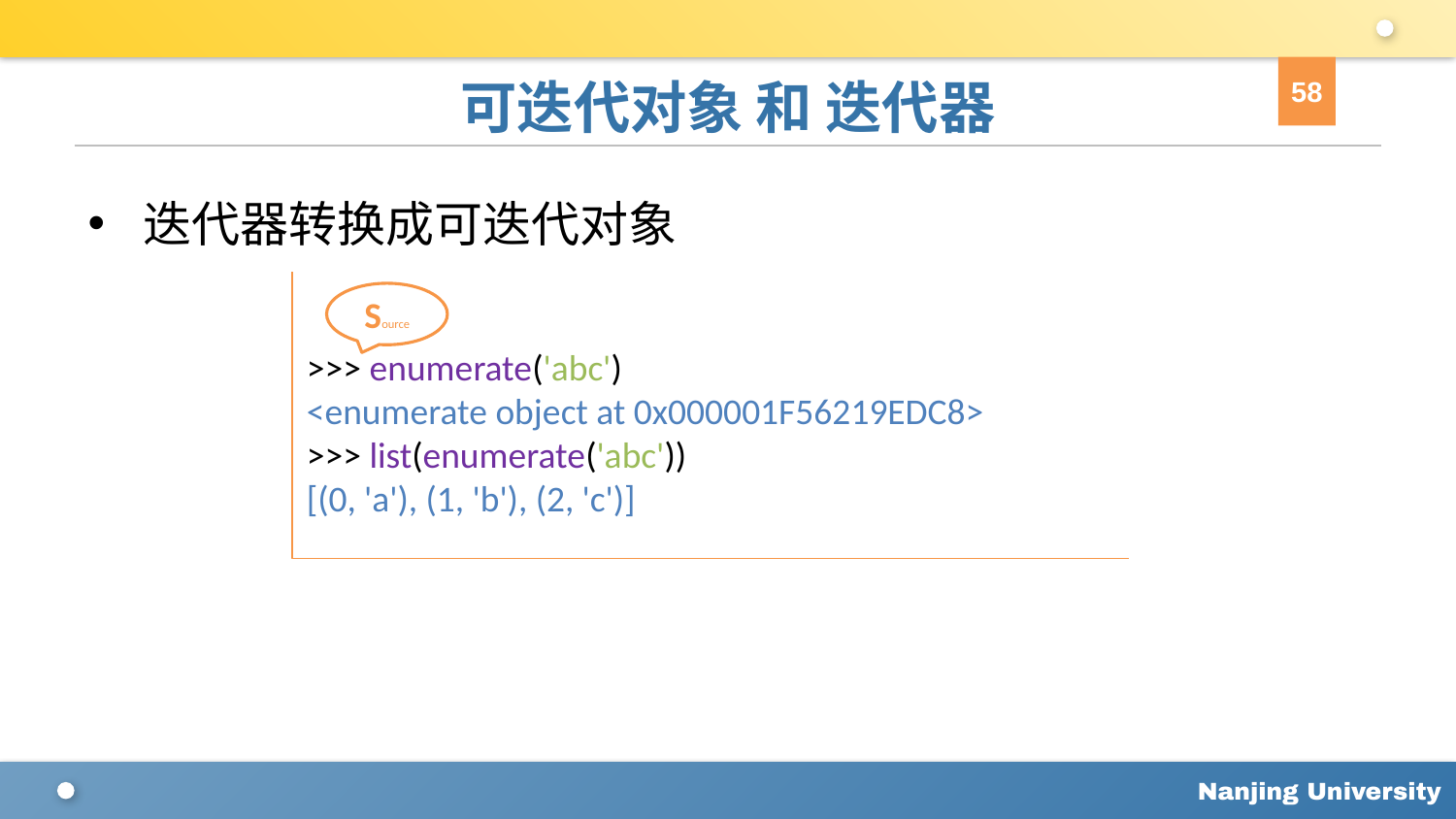

58
# 可迭代对象 和 迭代器
迭代器转换成可迭代对象

>>> enumerate('abc')
<enumerate object at 0x000001F56219EDC8>
>>> list(enumerate('abc'))
[(0, 'a'), (1, 'b'), (2, 'c')]
Source